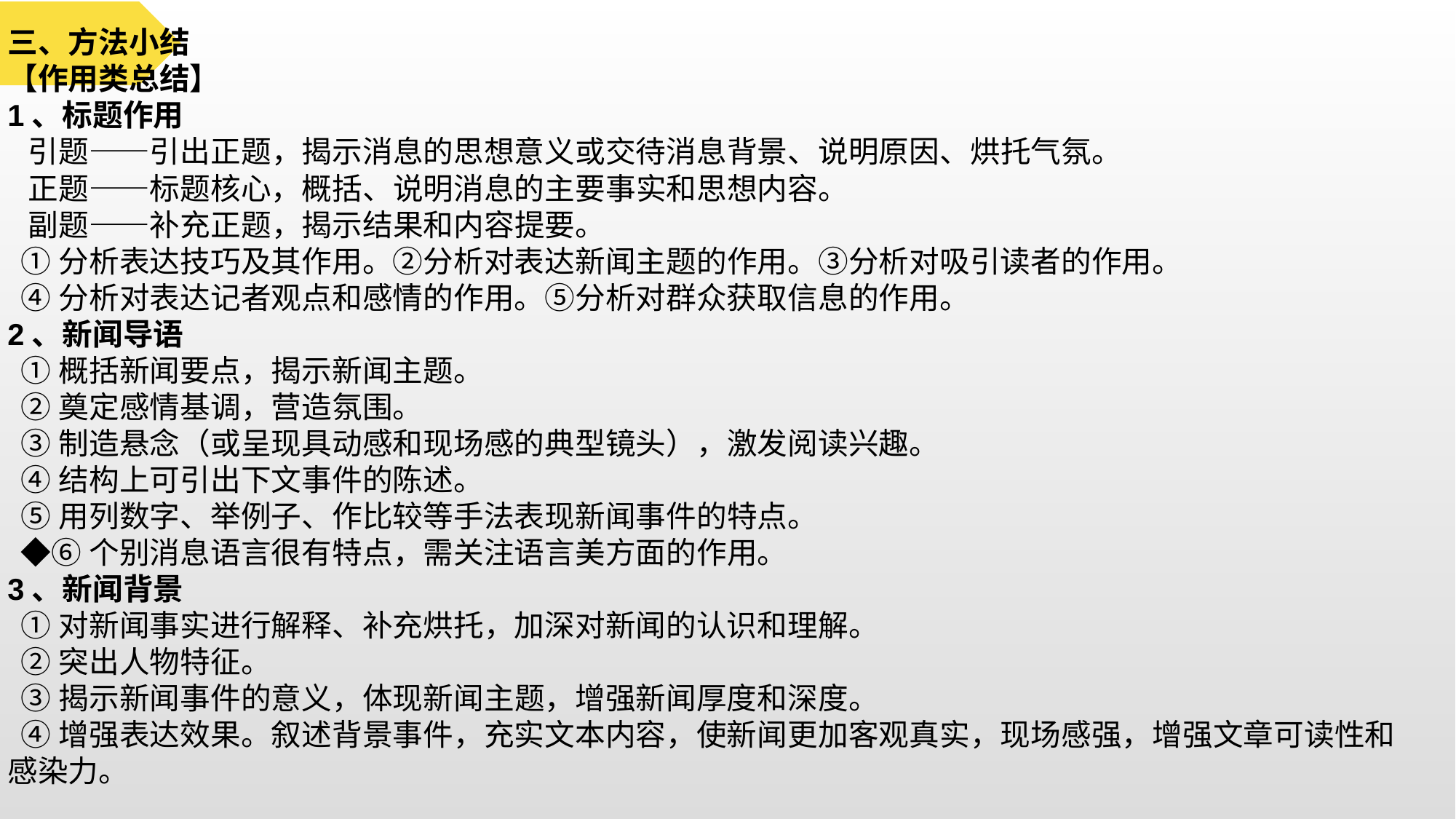

三、方法小结
【作用类总结】
1、标题作用
  引题——引出正题，揭示消息的思想意义或交待消息背景、说明原因、烘托气氛。
  正题——标题核心，概括、说明消息的主要事实和思想内容。
  副题——补充正题，揭示结果和内容提要。
  ①分析表达技巧及其作用。②分析对表达新闻主题的作用。③分析对吸引读者的作用。
  ④分析对表达记者观点和感情的作用。⑤分析对群众获取信息的作用。
2、新闻导语
  ①概括新闻要点，揭示新闻主题。
  ②奠定感情基调，营造氛围。
  ③制造悬念（或呈现具动感和现场感的典型镜头），激发阅读兴趣。
  ④结构上可引出下文事件的陈述。
  ⑤用列数字、举例子、作比较等手法表现新闻事件的特点。
  ◆⑥个别消息语言很有特点，需关注语言美方面的作用。
3、新闻背景
  ①对新闻事实进行解释、补充烘托，加深对新闻的认识和理解。
  ②突出人物特征。
  ③揭示新闻事件的意义，体现新闻主题，增强新闻厚度和深度。
  ④增强表达效果。叙述背景事件，充实文本内容，使新闻更加客观真实，现场感强，增强文章可读性和感染力。